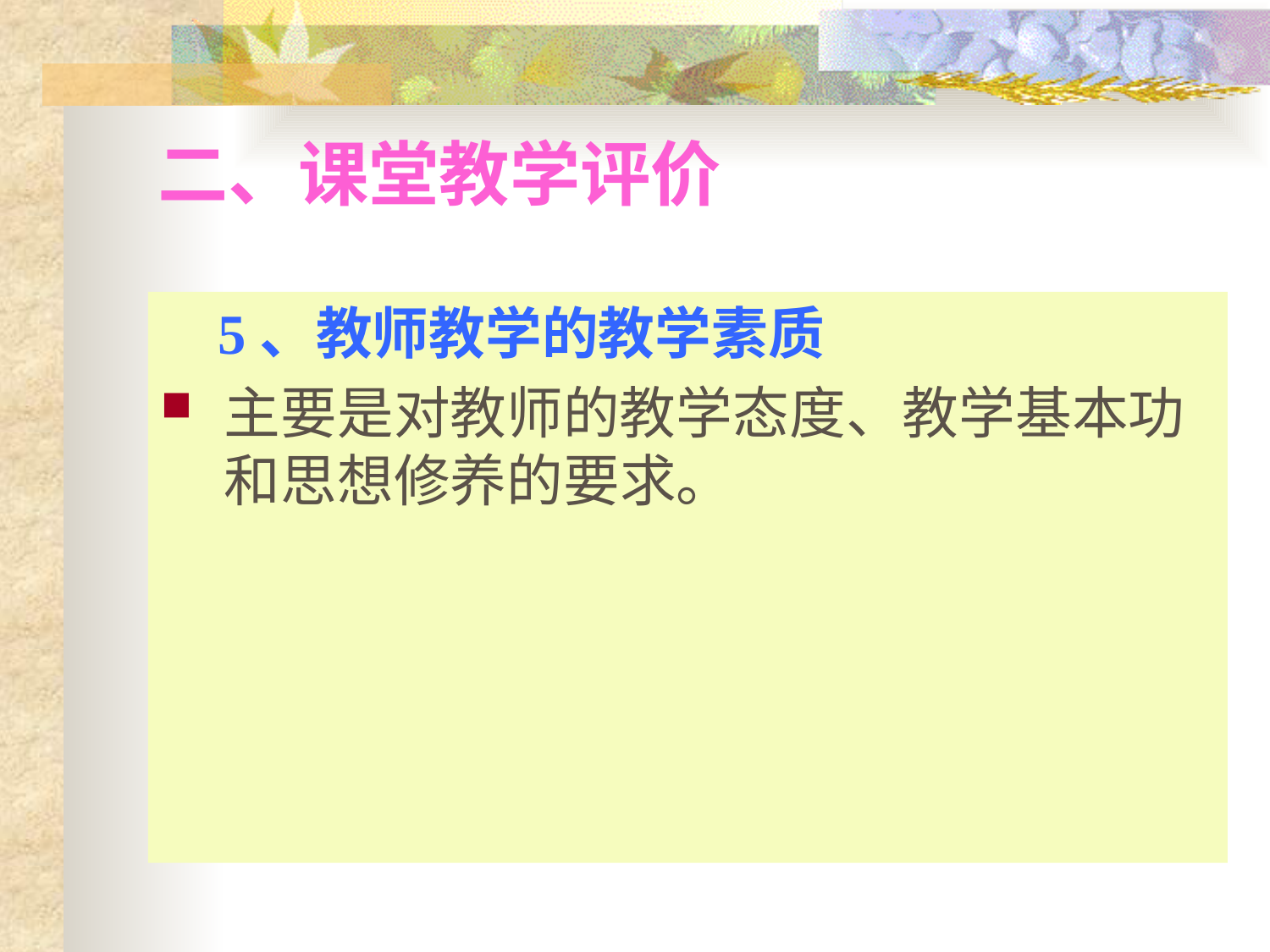

# 二、课堂教学评价
    5、教师教学的教学素质
主要是对教师的教学态度、教学基本功和思想修养的要求。